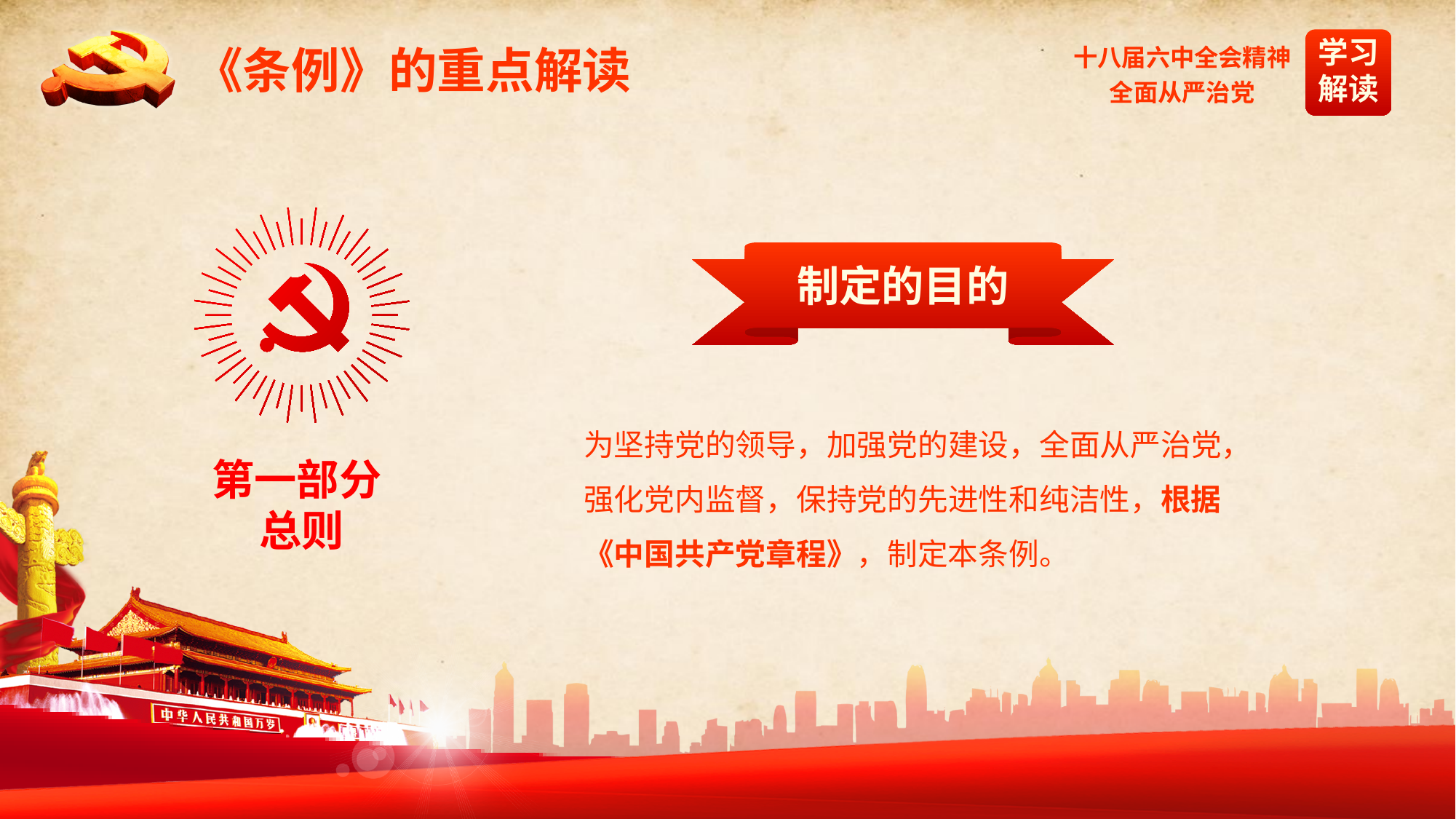

《条例》的重点解读

第一部分
总则
制定的目的
为坚持党的领导，加强党的建设，全面从严治党，强化党内监督，保持党的先进性和纯洁性，根据《中国共产党章程》，制定本条例。